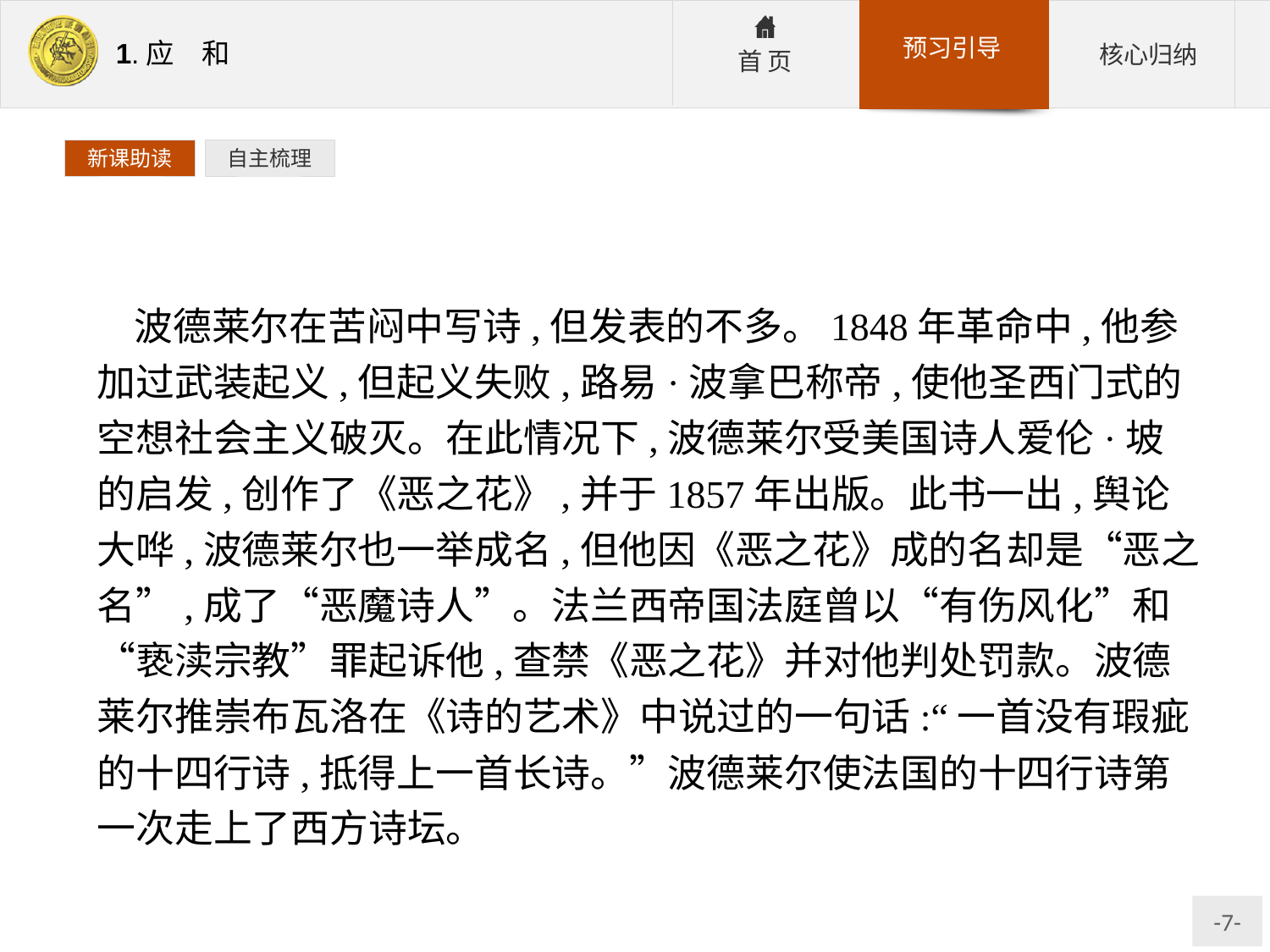

新课助读
自主梳理
波德莱尔在苦闷中写诗,但发表的不多。1848年革命中,他参加过武装起义,但起义失败,路易·波拿巴称帝,使他圣西门式的空想社会主义破灭。在此情况下,波德莱尔受美国诗人爱伦·坡的启发,创作了《恶之花》,并于1857年出版。此书一出,舆论大哗,波德莱尔也一举成名,但他因《恶之花》成的名却是“恶之名”,成了“恶魔诗人”。法兰西帝国法庭曾以“有伤风化”和“亵渎宗教”罪起诉他,查禁《恶之花》并对他判处罚款。波德莱尔推崇布瓦洛在《诗的艺术》中说过的一句话:“一首没有瑕疵的十四行诗,抵得上一首长诗。”波德莱尔使法国的十四行诗第一次走上了西方诗坛。